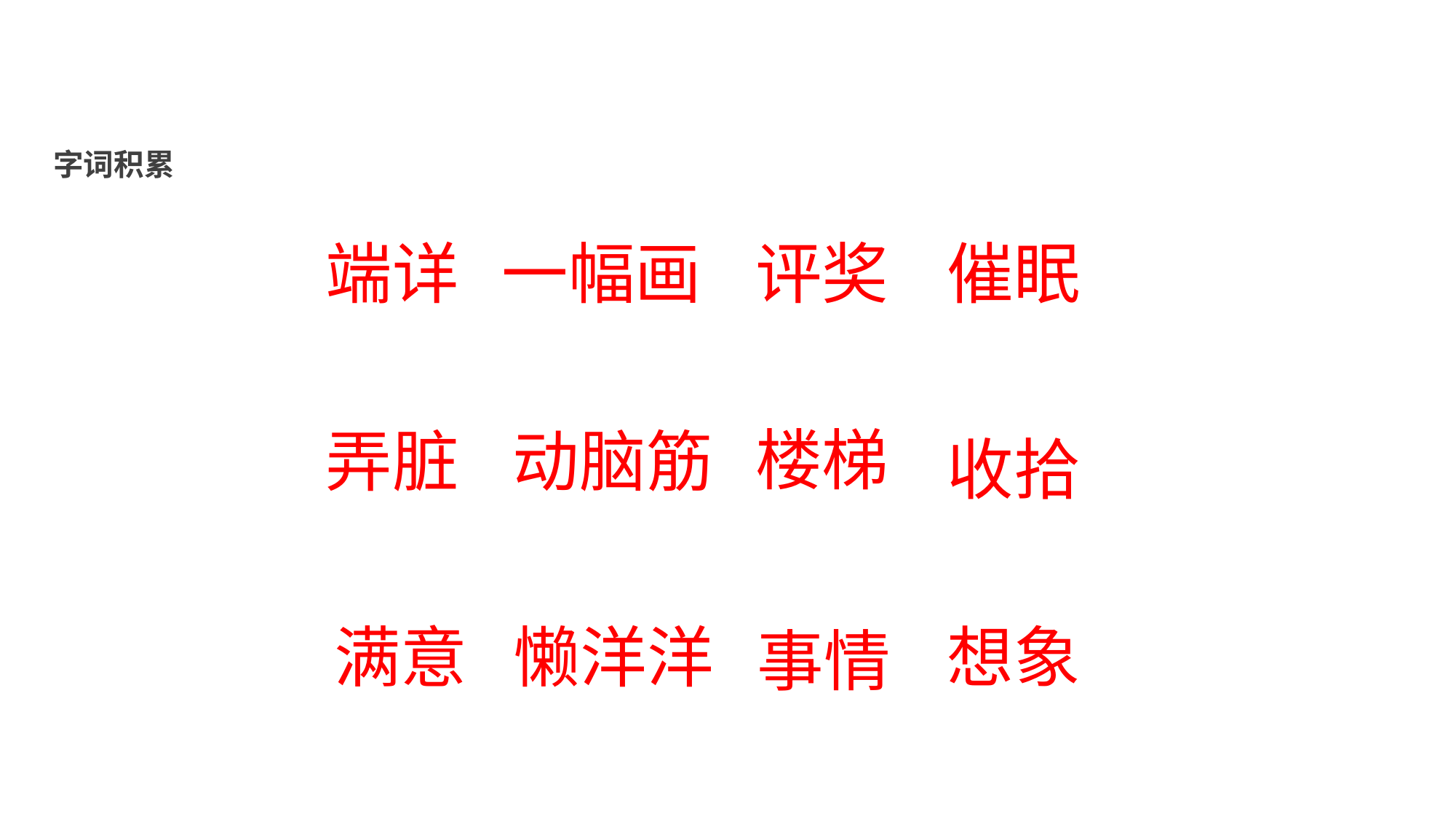

字词积累
一幅画
评奖
催眠
端详
楼梯
弄脏
动脑筋
收拾
想象
满意
懒洋洋
事情